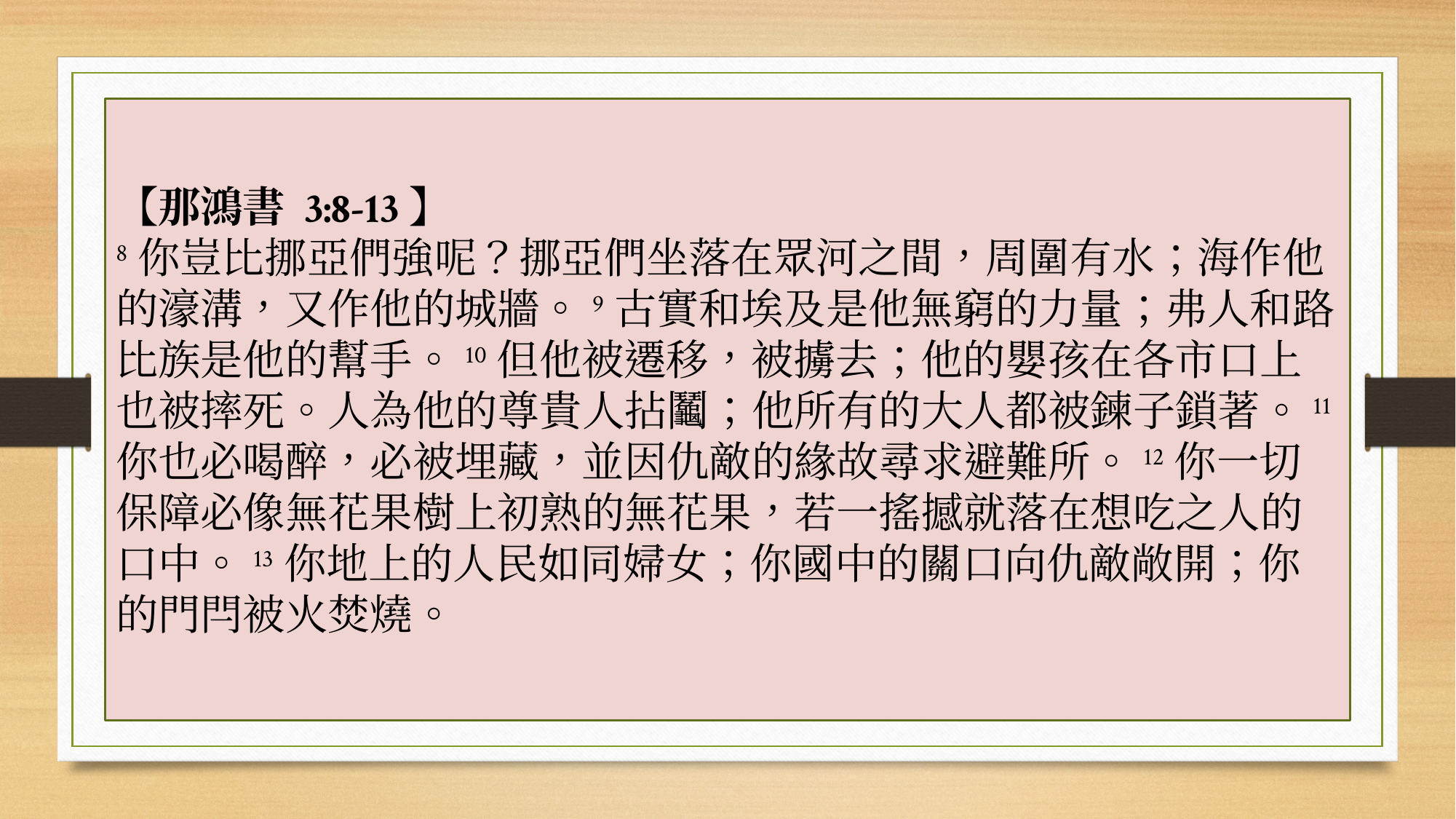

【那鴻書 3:8-13】
8你豈比挪亞們強呢？挪亞們坐落在眾河之間，周圍有水；海作他的濠溝，又作他的城牆。9古實和埃及是他無窮的力量；弗人和路比族是他的幫手。10但他被遷移，被擄去；他的嬰孩在各市口上也被摔死。人為他的尊貴人拈鬮；他所有的大人都被鍊子鎖著。11你也必喝醉，必被埋藏，並因仇敵的緣故尋求避難所。12你一切保障必像無花果樹上初熟的無花果，若一搖撼就落在想吃之人的口中。13你地上的人民如同婦女；你國中的關口向仇敵敞開；你的門閂被火焚燒。
#